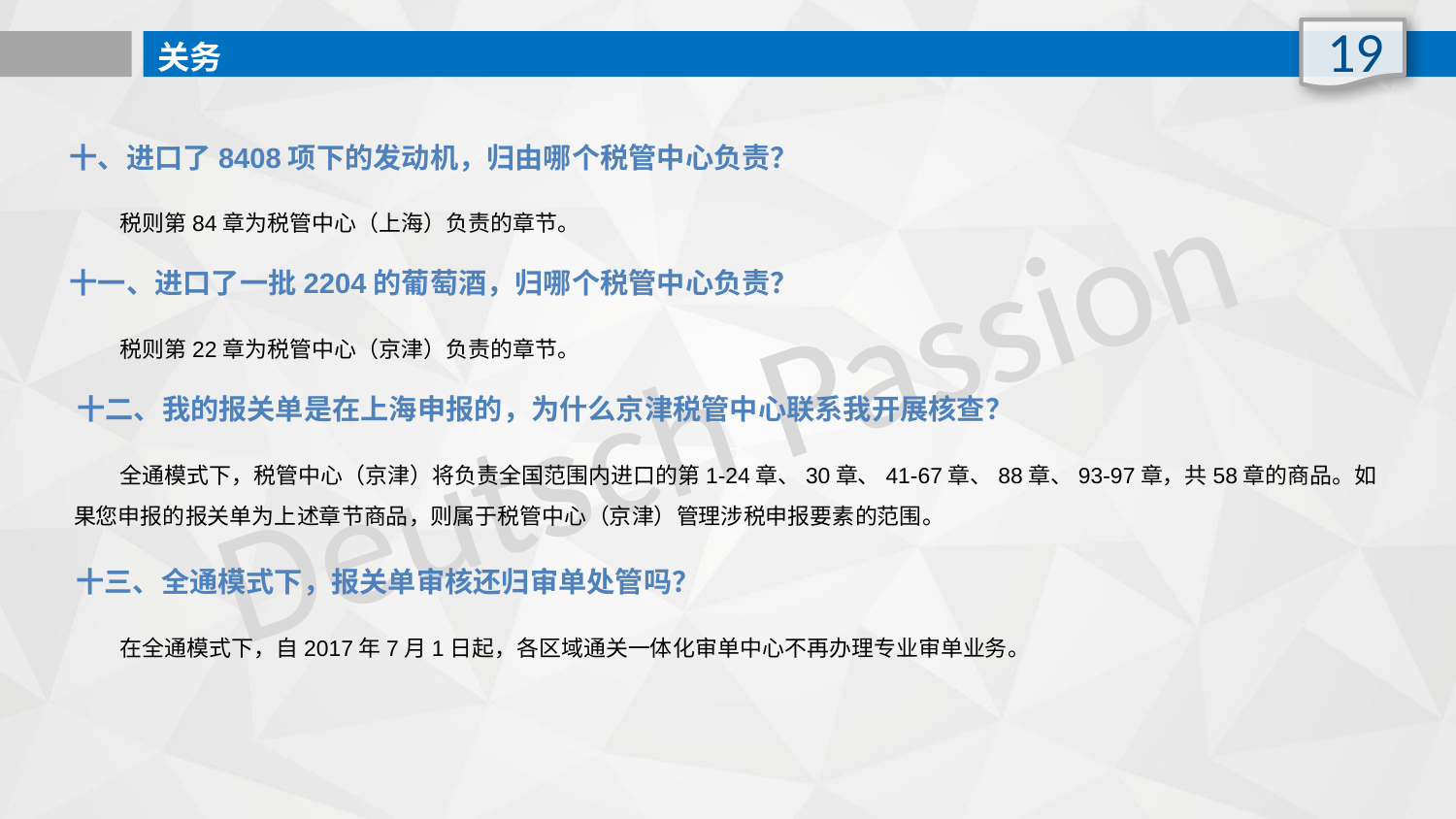

19

关务

十、进口了8408项下的发动机，归由哪个税管中心负责？
        税则第84章为税管中心（上海）负责的章节。
十一、进口了一批2204的葡萄酒，归哪个税管中心负责？
Deutsch Passion
        税则第22章为税管中心（京津）负责的章节。
十二、我的报关单是在上海申报的，为什么京津税管中心联系我开展核查？
        全通模式下，税管中心（京津）将负责全国范围内进口的第1-24章、30章、41-67章、88章、93-97章，共58章的商品。如果您申报的报关单为上述章节商品，则属于税管中心（京津）管理涉税申报要素的范围。
十三、全通模式下，报关单审核还归审单处管吗？
        在全通模式下，自2017年7月1日起，各区域通关一体化审单中心不再办理专业审单业务。